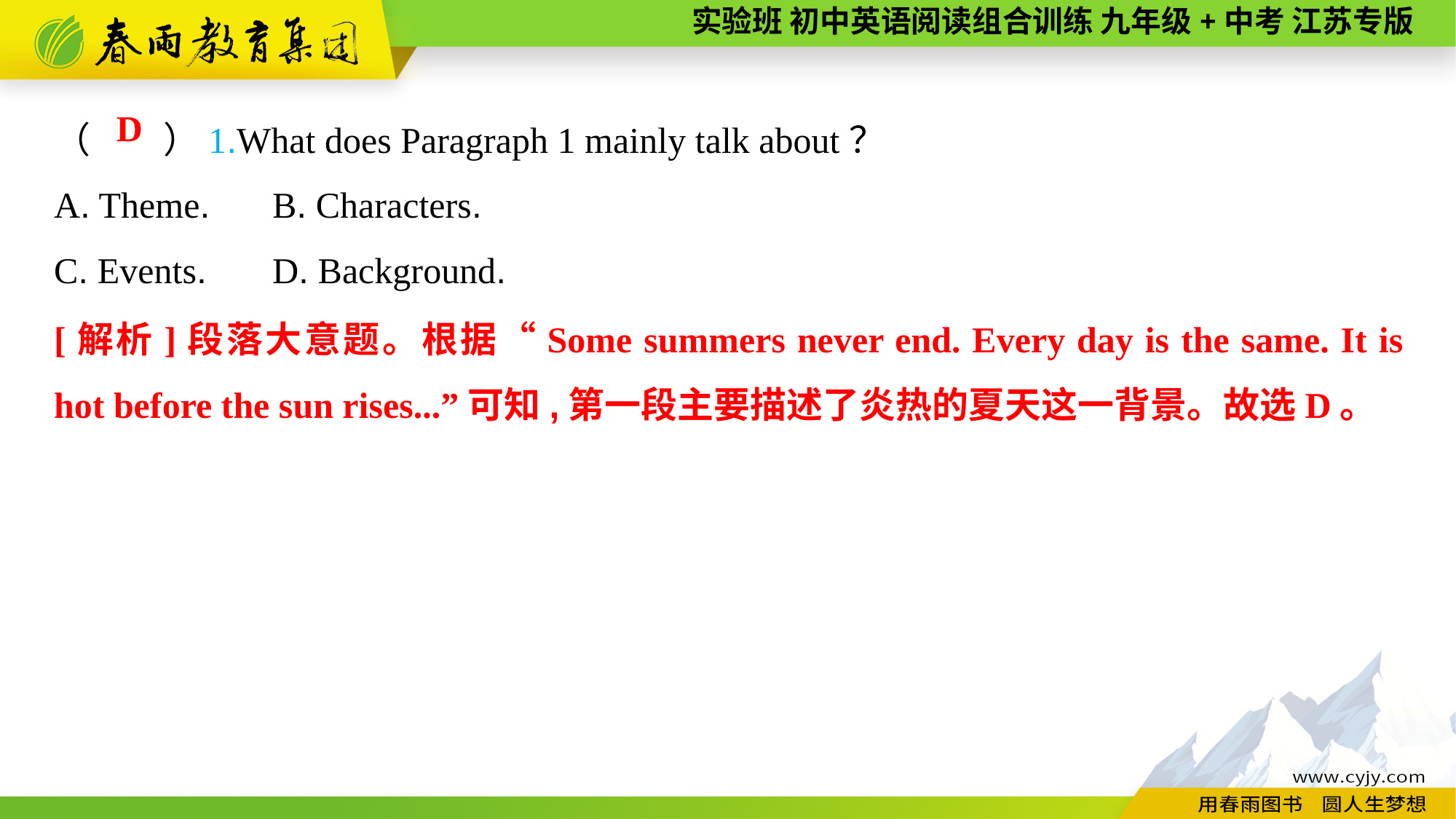

（　　）1.What does Paragraph 1 mainly talk about？
A. Theme.	B. Characters.
C. Events.	D. Background.
D
[解析]段落大意题。根据“Some summers never end. Every day is the same. It is hot before the sun rises...”可知,第一段主要描述了炎热的夏天这一背景。故选D。